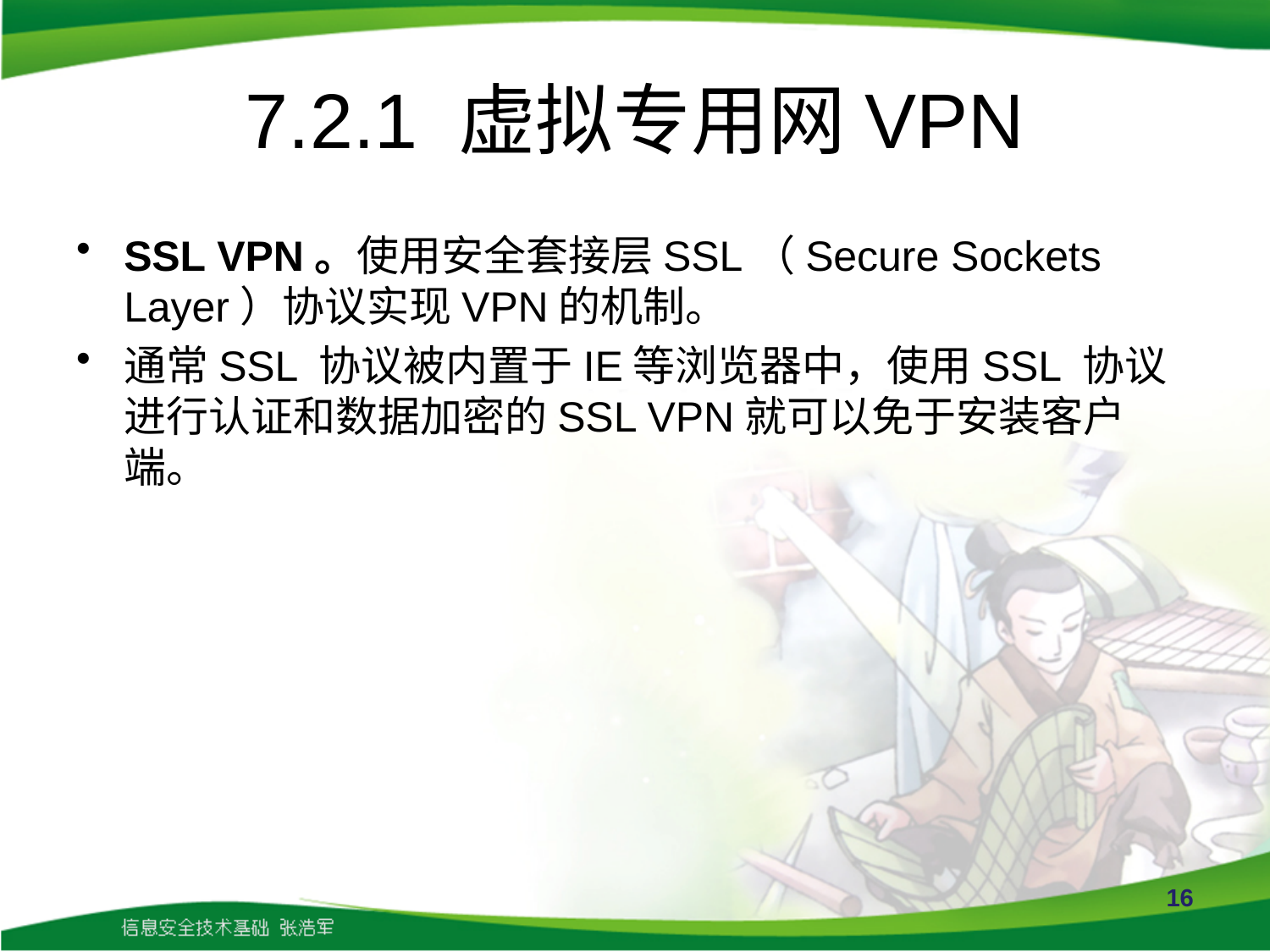

# 7.2.1 虚拟专用网VPN
SSL VPN。使用安全套接层SSL（Secure Sockets Layer）协议实现VPN的机制。
通常SSL 协议被内置于IE等浏览器中，使用SSL 协议进行认证和数据加密的SSL VPN就可以免于安装客户端。
16